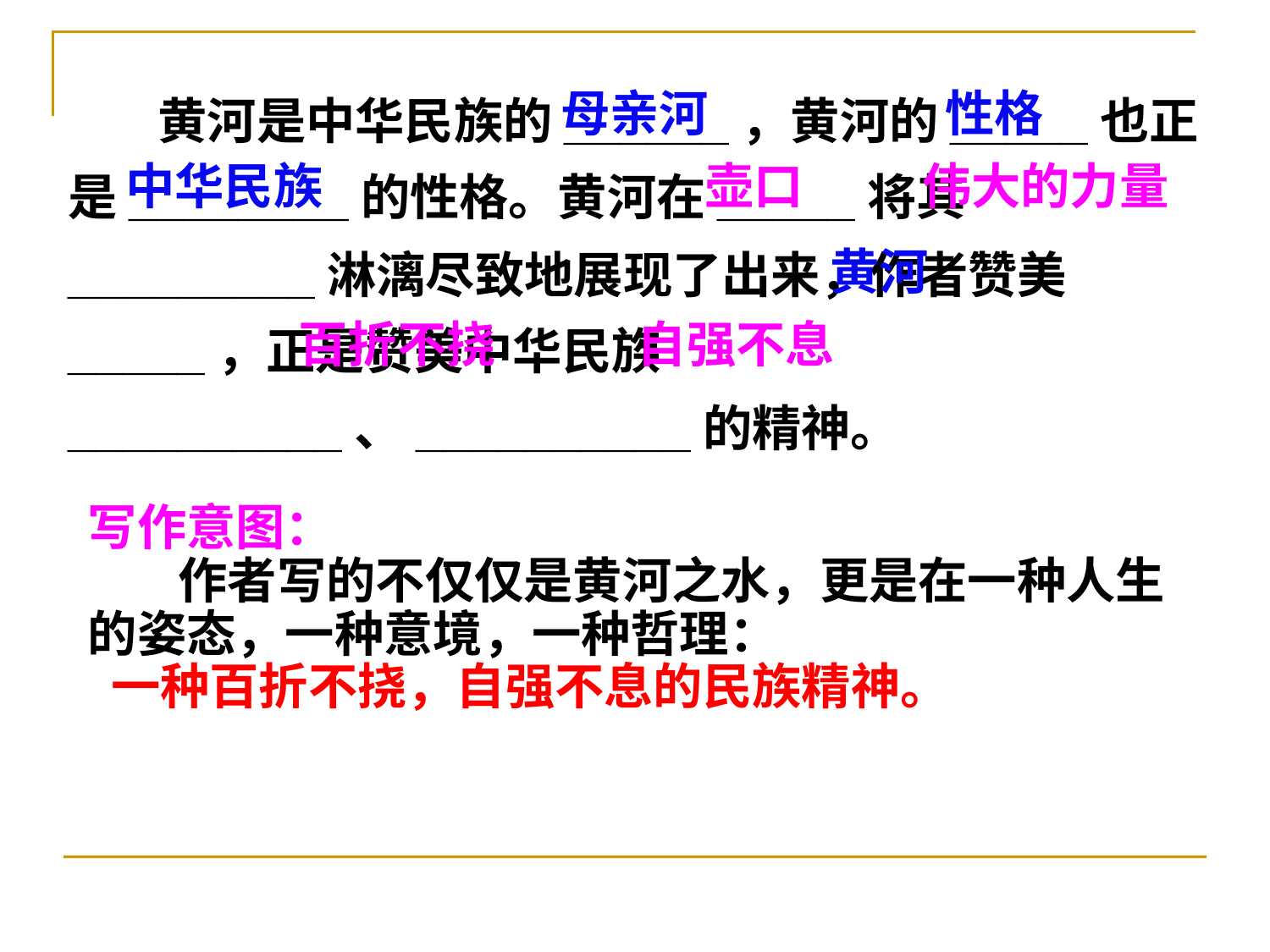

黄河是中华民族的______，黄河的_____也正是________的性格。黄河在_____将其_________淋漓尽致地展现了出来，作者赞美_____，正是赞美中华民族__________、__________的精神。
母亲河
性格
中华民族
壶口
伟大的力量
黄河
百折不挠
自强不息
写作意图：
       作者写的不仅仅是黄河之水，更是在一种人生的姿态，一种意境，一种哲理：
 一种百折不挠，自强不息的民族精神。